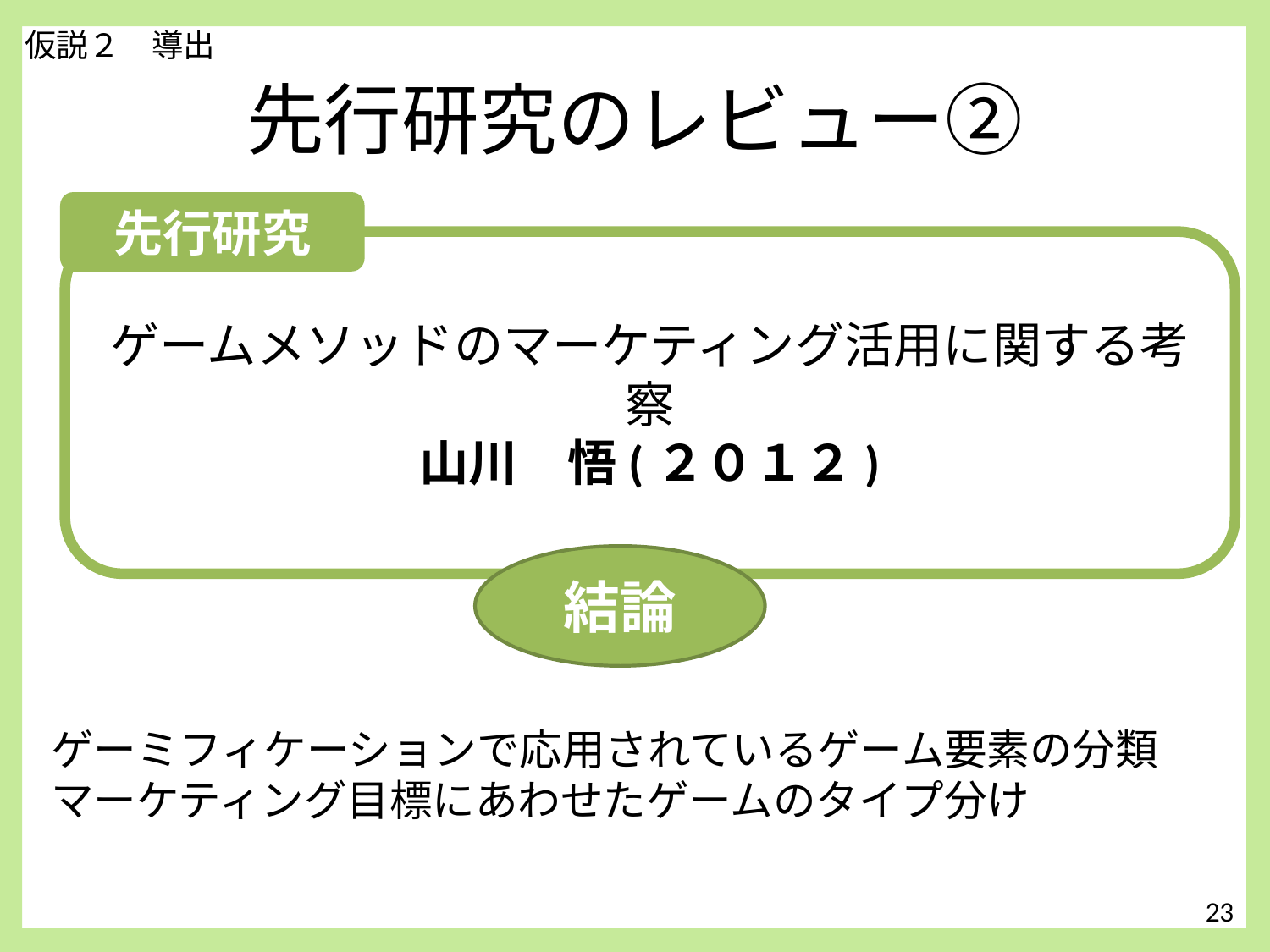

仮説２　導出
# 先行研究のレビュー②
先行研究

ゲームメソッドのマーケティング活用に関する考察
山川　悟(２０１２)

結論
ゲーミフィケーションで応用されているゲーム要素の分類
マーケティング目標にあわせたゲームのタイプ分け

23